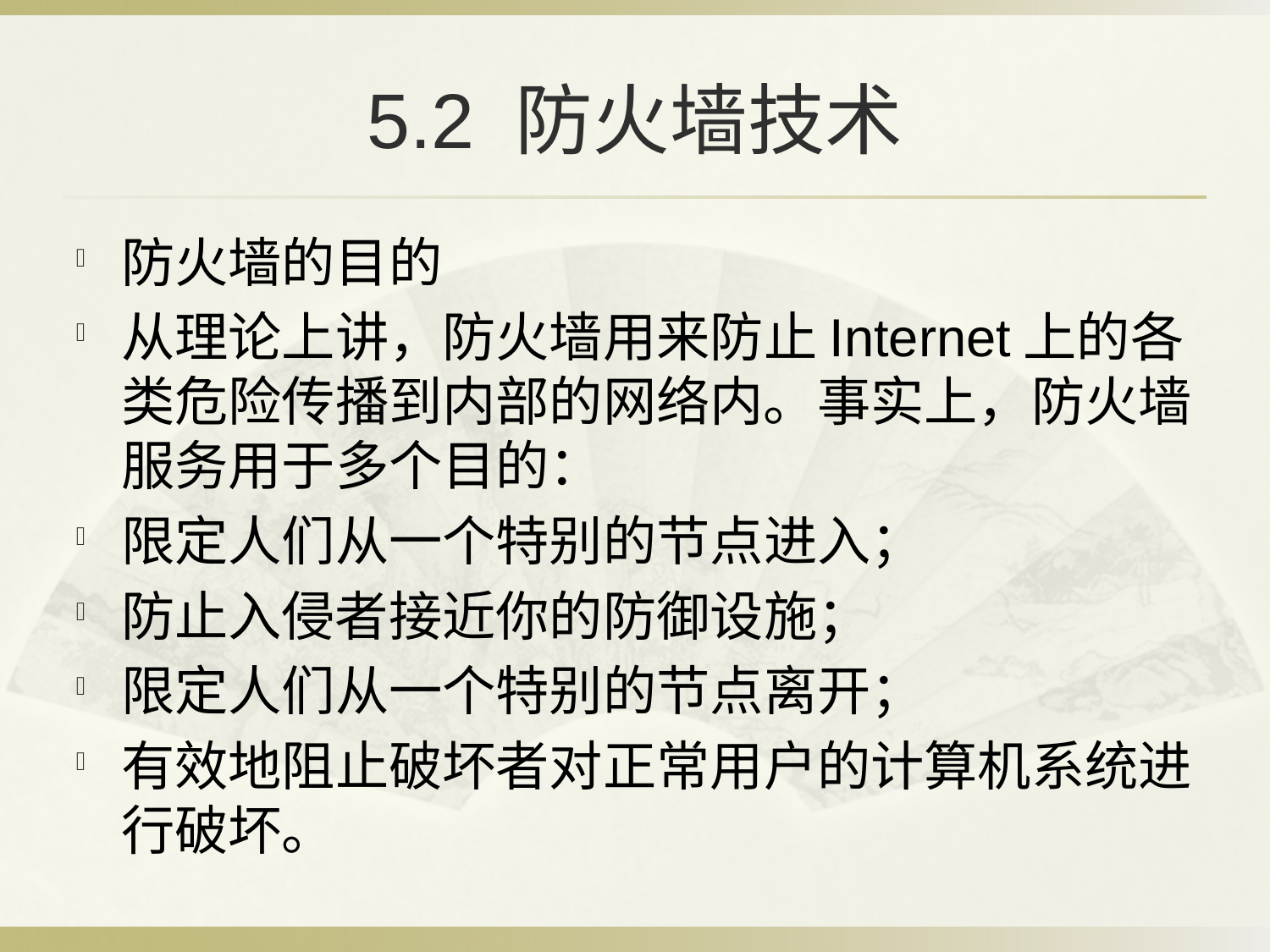

# 5.2 防火墙技术
防火墙的目的
从理论上讲，防火墙用来防止Internet上的各类危险传播到内部的网络内。事实上，防火墙服务用于多个目的：
限定人们从一个特别的节点进入；
防止入侵者接近你的防御设施；
限定人们从一个特别的节点离开；
有效地阻止破坏者对正常用户的计算机系统进行破坏。